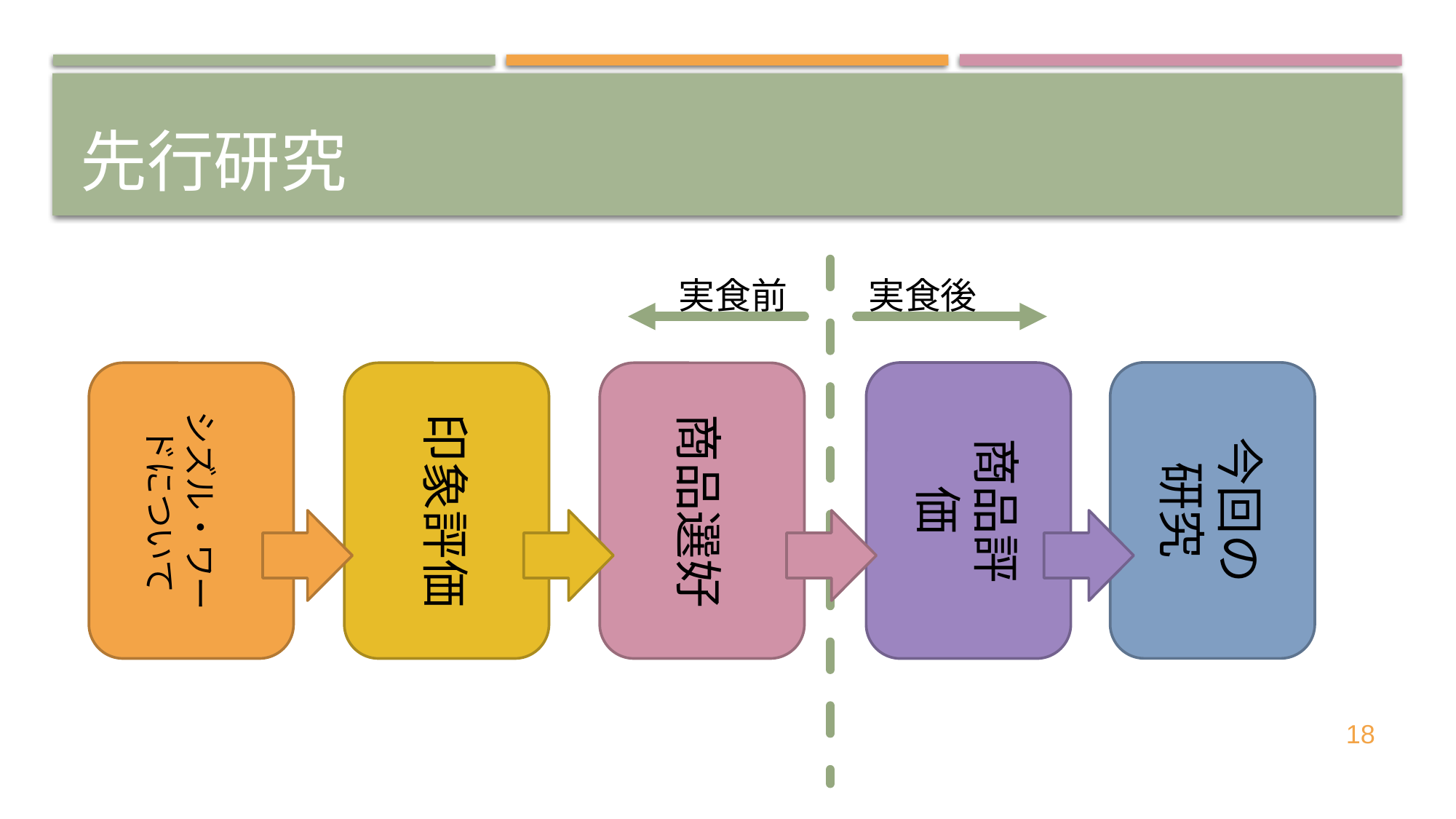

# 先行研究

実食後
実食前

今回の
研究

商品評価

シズル・ワードについて

印象評価

商品選好

18